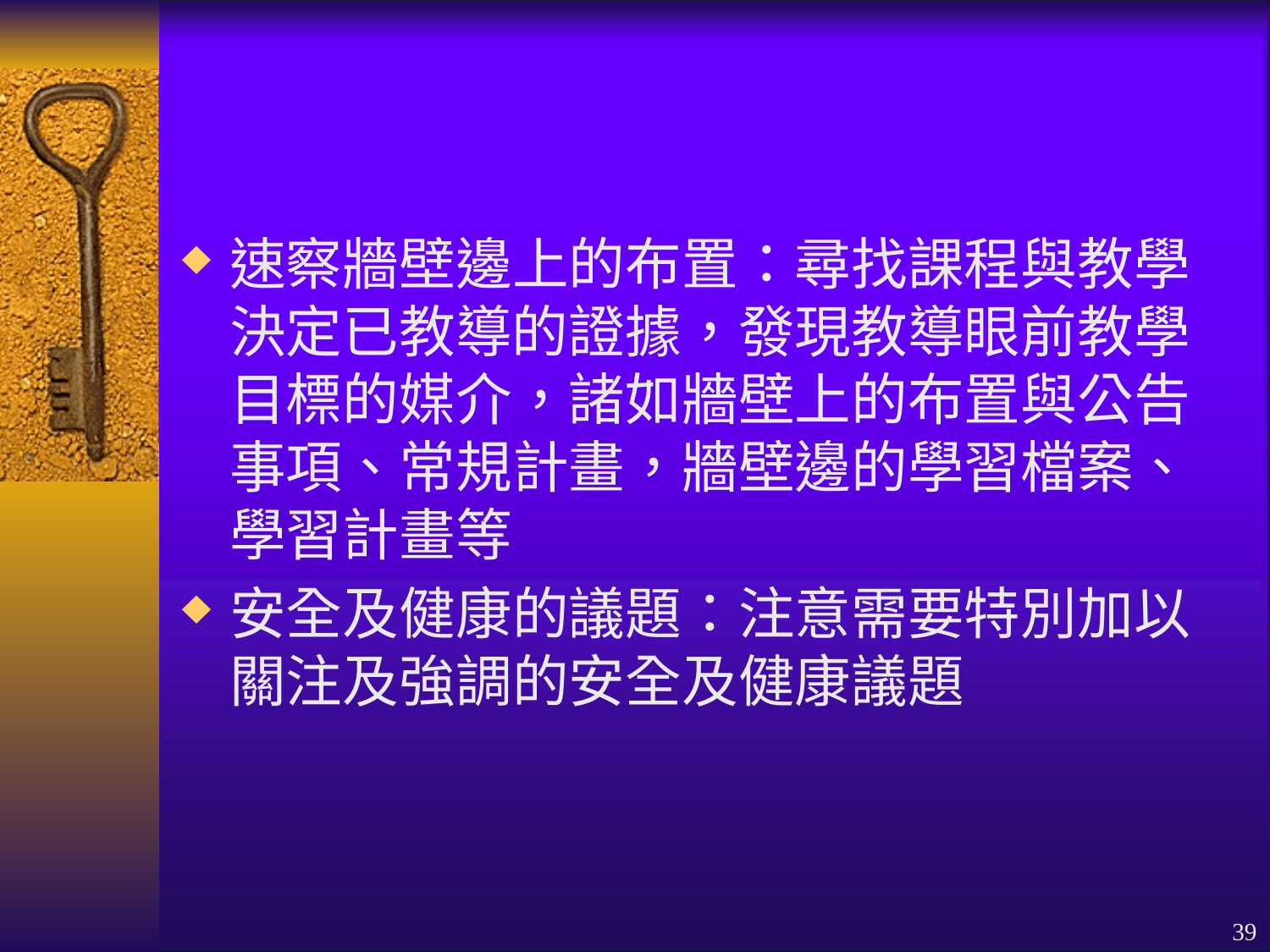

速察牆壁邊上的布置：尋找課程與教學決定已教導的證據，發現教導眼前教學目標的媒介，諸如牆壁上的布置與公告事項、常規計畫，牆壁邊的學習檔案、學習計畫等
安全及健康的議題：注意需要特別加以關注及強調的安全及健康議題
39